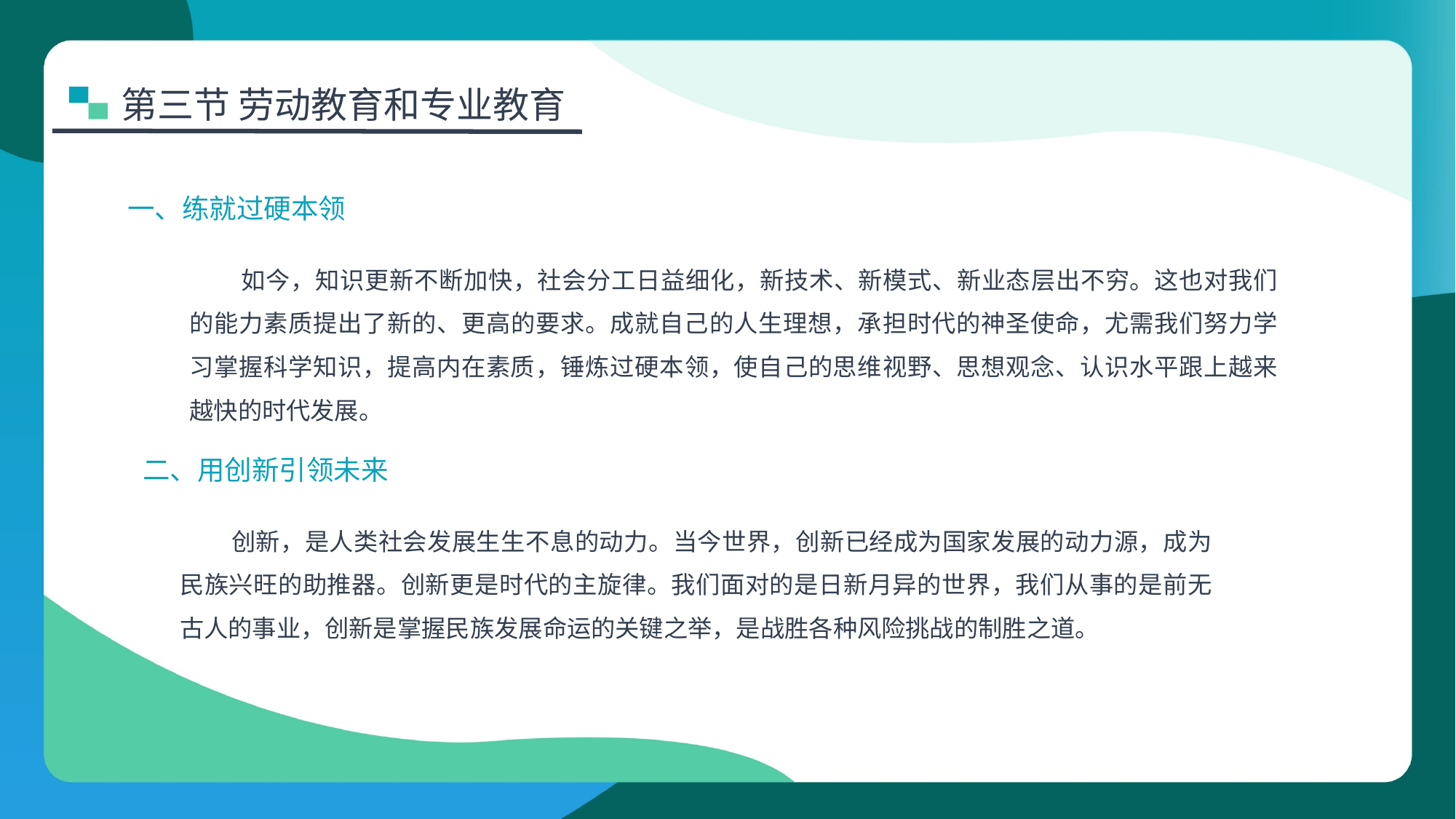

第三节 劳动教育和专业教育

一、练就过硬本领
如今，知识更新不断加快，社会分工日益细化，新技术、新模式、新业态层出不穷。这也对我们的能力素质提出了新的、更高的要求。成就自己的人生理想，承担时代的神圣使命，尤需我们努力学习掌握科学知识，提高内在素质，锤炼过硬本领，使自己的思维视野、思想观念、认识水平跟上越来越快的时代发展。
二、用创新引领未来
创新，是人类社会发展生生不息的动力。当今世界，创新已经成为国家发展的动力源，成为民族兴旺的助推器。创新更是时代的主旋律。我们面对的是日新月异的世界，我们从事的是前无古人的事业，创新是掌握民族发展命运的关键之举，是战胜各种风险挑战的制胜之道。